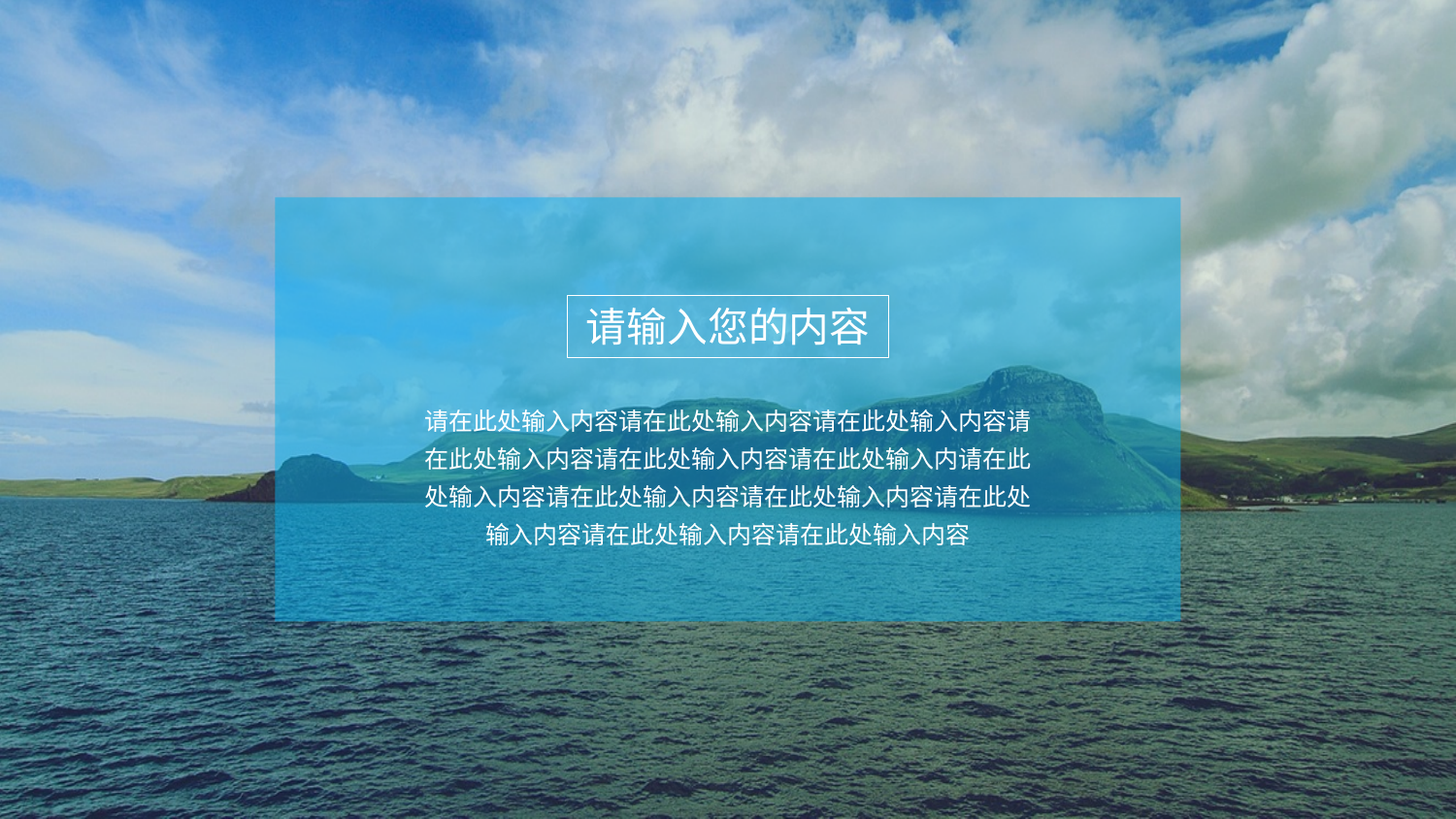

请输入您的内容
请在此处输入内容请在此处输入内容请在此处输入内容请在此处输入内容请在此处输入内容请在此处输入内请在此处输入内容请在此处输入内容请在此处输入内容请在此处输入内容请在此处输入内容请在此处输入内容